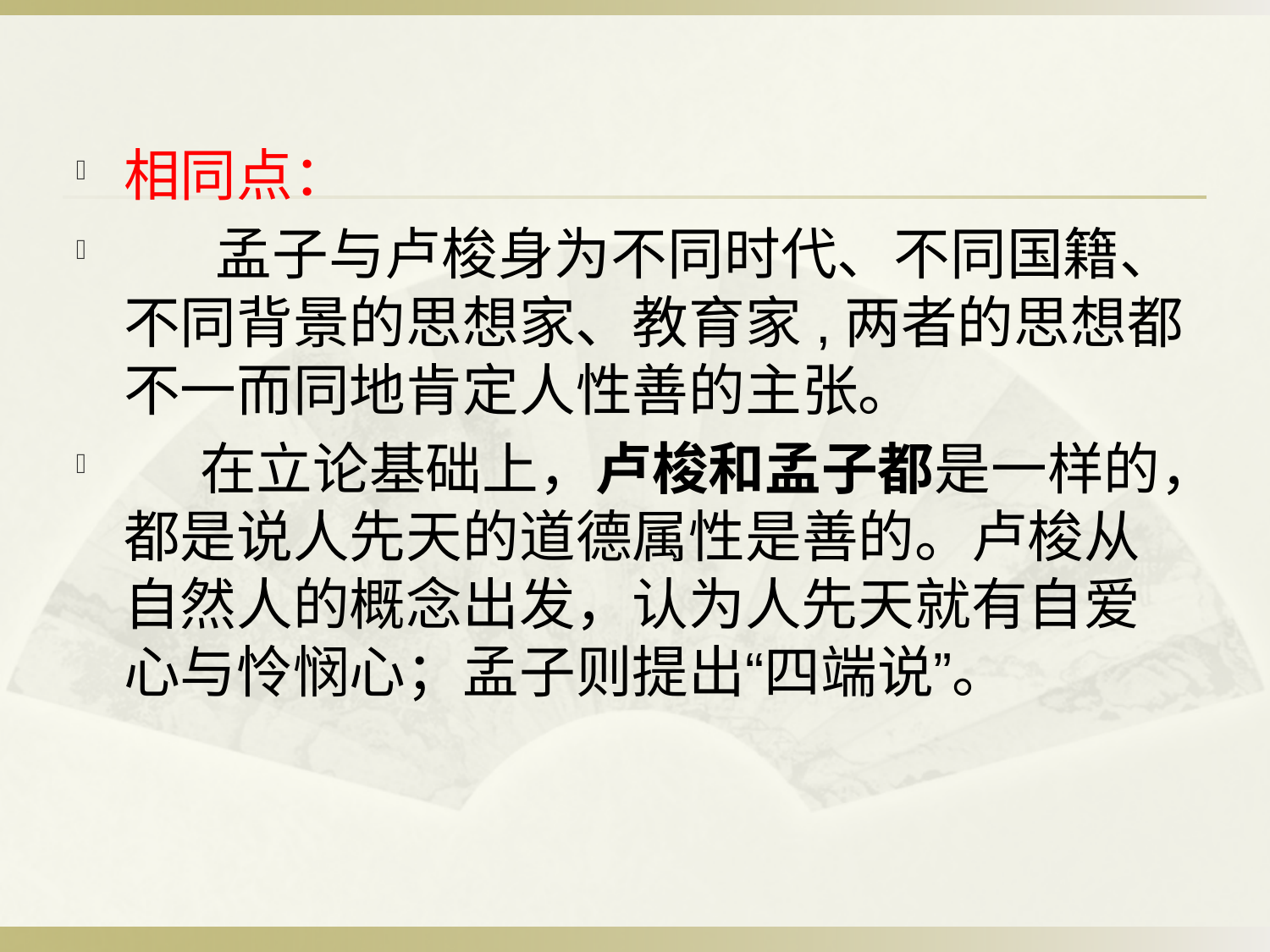

相同点：
     孟子与卢梭身为不同时代、不同国籍、不同背景的思想家、教育家,两者的思想都不一而同地肯定人性善的主张。
    在立论基础上，卢梭和孟子都是一样的，都是说人先天的道德属性是善的。卢梭从自然人的概念出发，认为人先天就有自爱心与怜悯心；孟子则提出“四端说”。